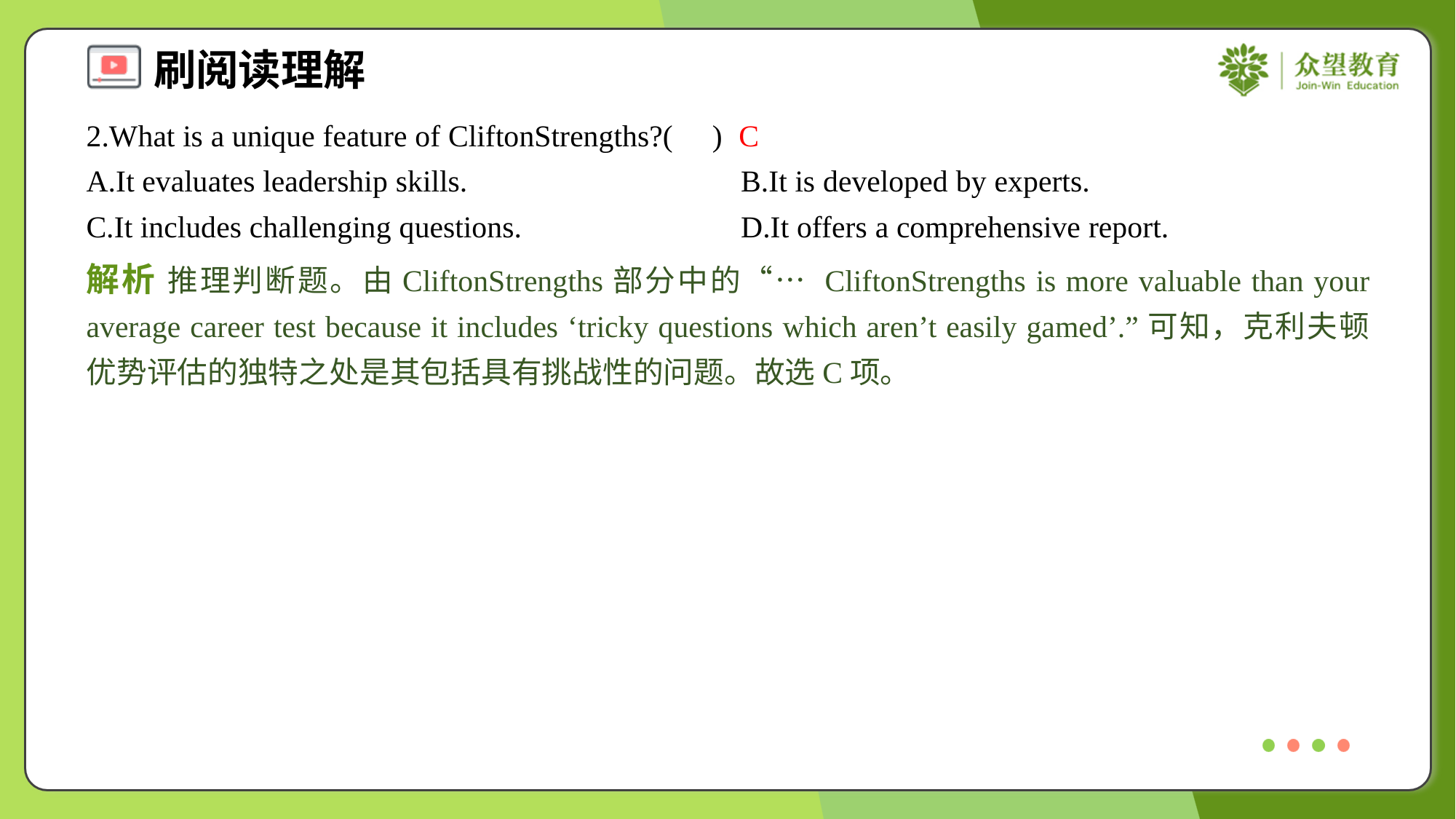

2.What is a unique feature of CliftonStrengths?(     )
C
A.It evaluates leadership skills.	B.It is developed by experts.
C.It includes challenging questions.	D.It offers a comprehensive report.
解析 推理判断题。由CliftonStrengths部分中的“… CliftonStrengths is more valuable than your average career test because it includes ‘tricky questions which aren’t easily gamed’.”可知，克利夫顿优势评估的独特之处是其包括具有挑战性的问题。故选C项。